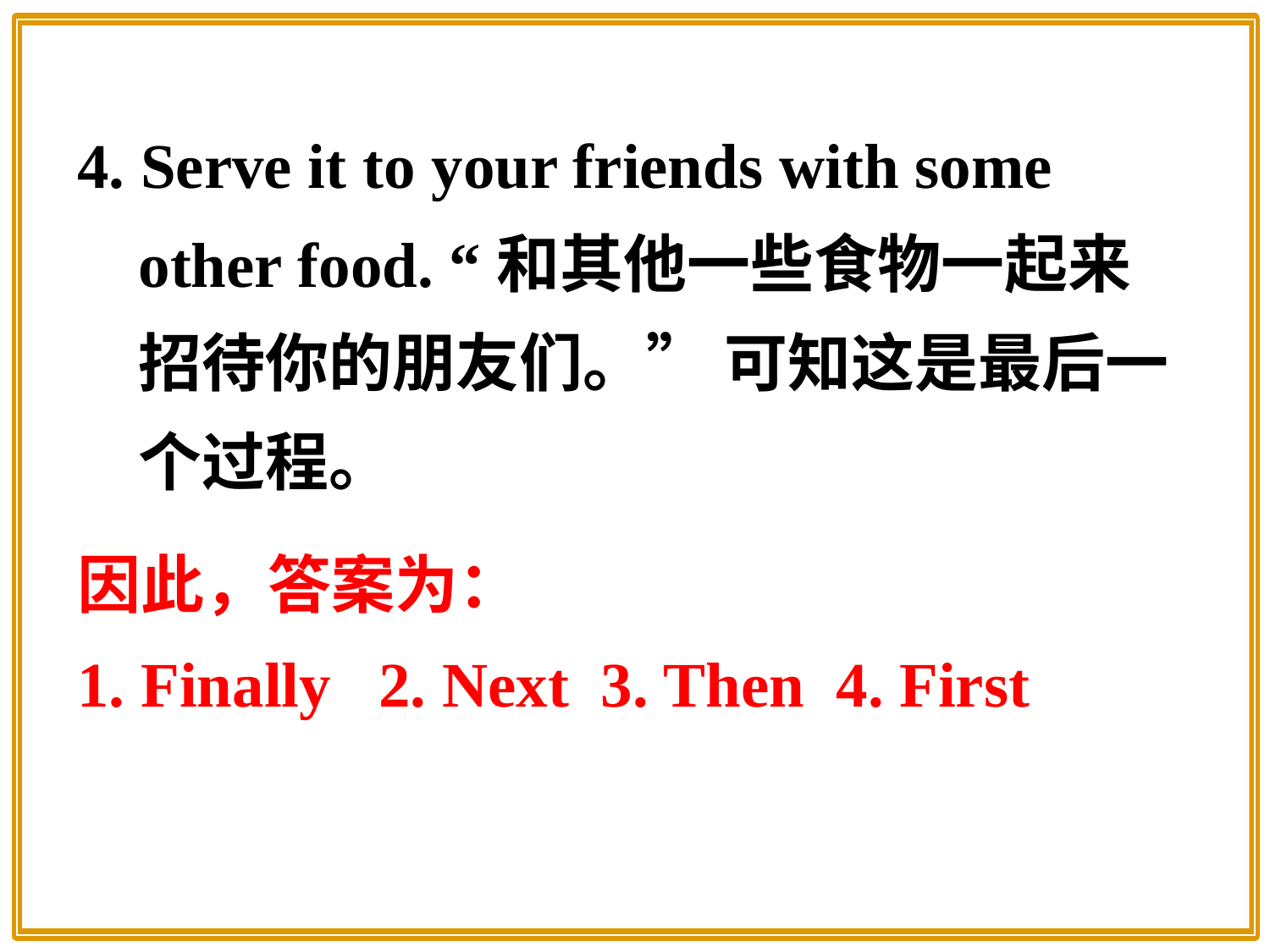

4. Serve it to your friends with some other food. “和其他一些食物一起来招待你的朋友们。” 可知这是最后一个过程。
因此，答案为：
1. Finally   2. Next  3. Then  4. First